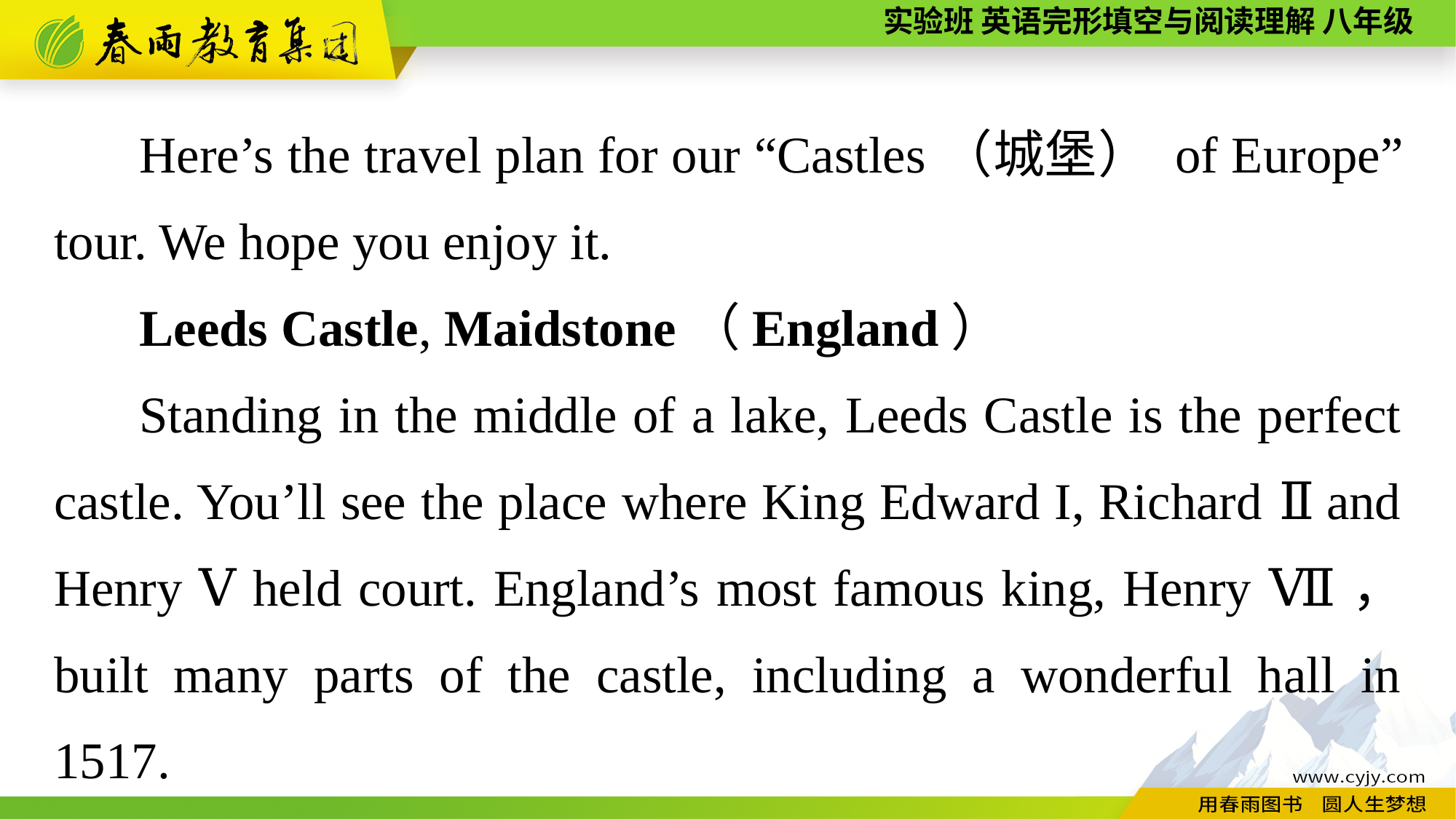

Here’s the travel plan for our “Castles（城堡） of Europe” tour. We hope you enjoy it.
Leeds Castle, Maidstone（England）
Standing in the middle of a lake, Leeds Castle is the perfect castle. You’ll see the place where King Edward I, Richard Ⅱ and Henry Ⅴ held court. England’s most famous king, Henry Ⅶ， built many parts of the castle, including a wonderful hall in 1517.